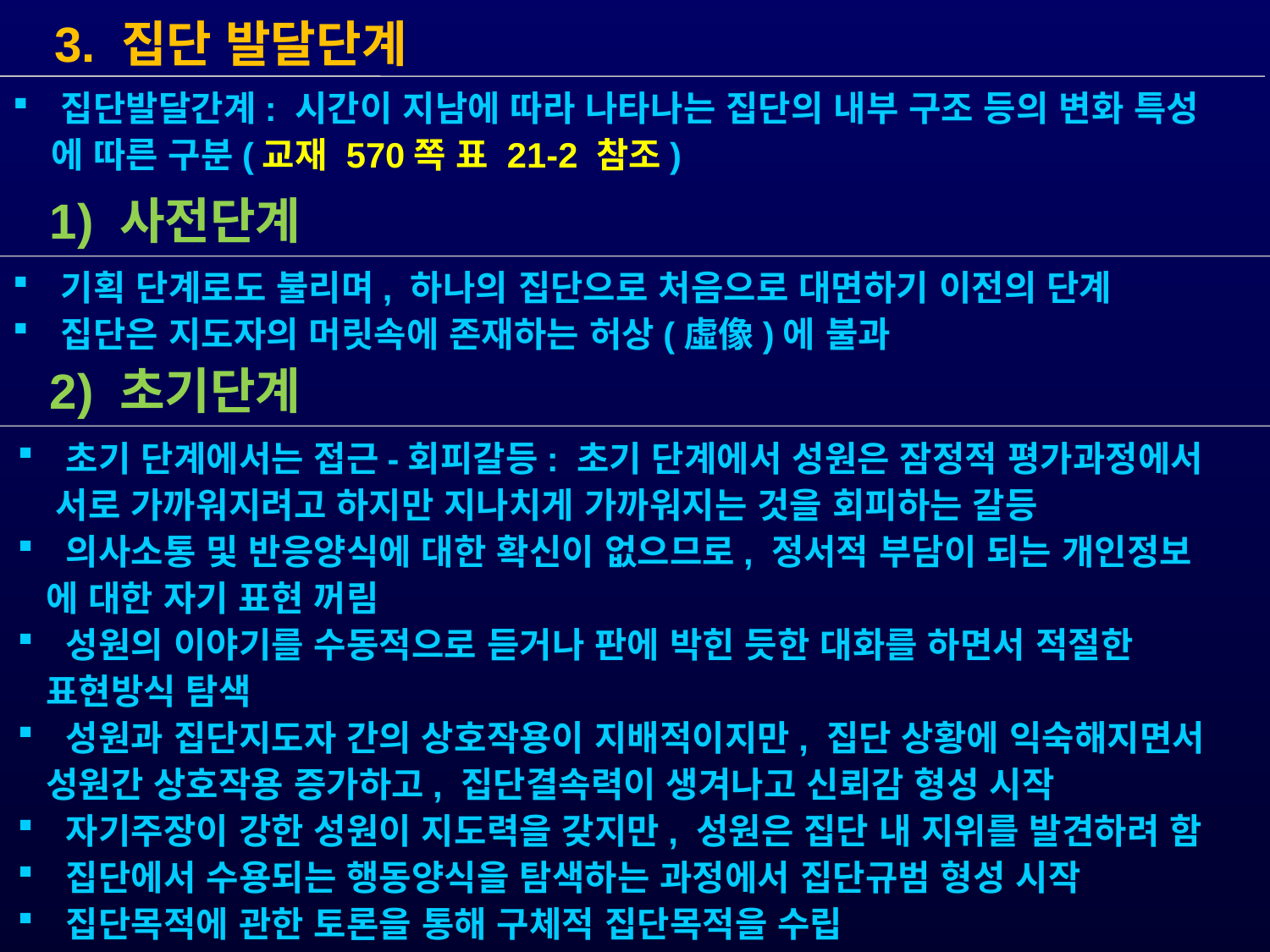

3. 집단 발달단계

  1) 사전단계
 기획 단계로도 불리며, 하나의 집단으로 처음으로 대면하기 이전의 단계
 집단은 지도자의 머릿속에 존재하는 허상(虛像)에 불과

  2) 초기단계
 초기 단계에서는 접근-회피갈등: 초기 단계에서 성원은 잠정적 평가과정에서
   서로 가까워지려고 하지만 지나치게 가까워지는 것을 회피하는 갈등
 의사소통 및 반응양식에 대한 확신이 없으므로, 정서적 부담이 되는 개인정보
  에 대한 자기 표현 꺼림
 성원의 이야기를 수동적으로 듣거나 판에 박힌 듯한 대화를 하면서 적절한
  표현방식 탐색
 성원과 집단지도자 간의 상호작용이 지배적이지만, 집단 상황에 익숙해지면서
  성원간 상호작용 증가하고, 집단결속력이 생겨나고 신뢰감 형성 시작
 자기주장이 강한 성원이 지도력을 갖지만, 성원은 집단 내 지위를 발견하려 함
 집단에서 수용되는 행동양식을 탐색하는 과정에서 집단규범 형성 시작
 집단목적에 관한 토론을 통해 구체적 집단목적을 수립

 집단발달간계: 시간이 지남에 따라 나타나는 집단의 내부 구조 등의 변화 특성
   에 따른 구분(교재 570쪽 표 21-2 참조)